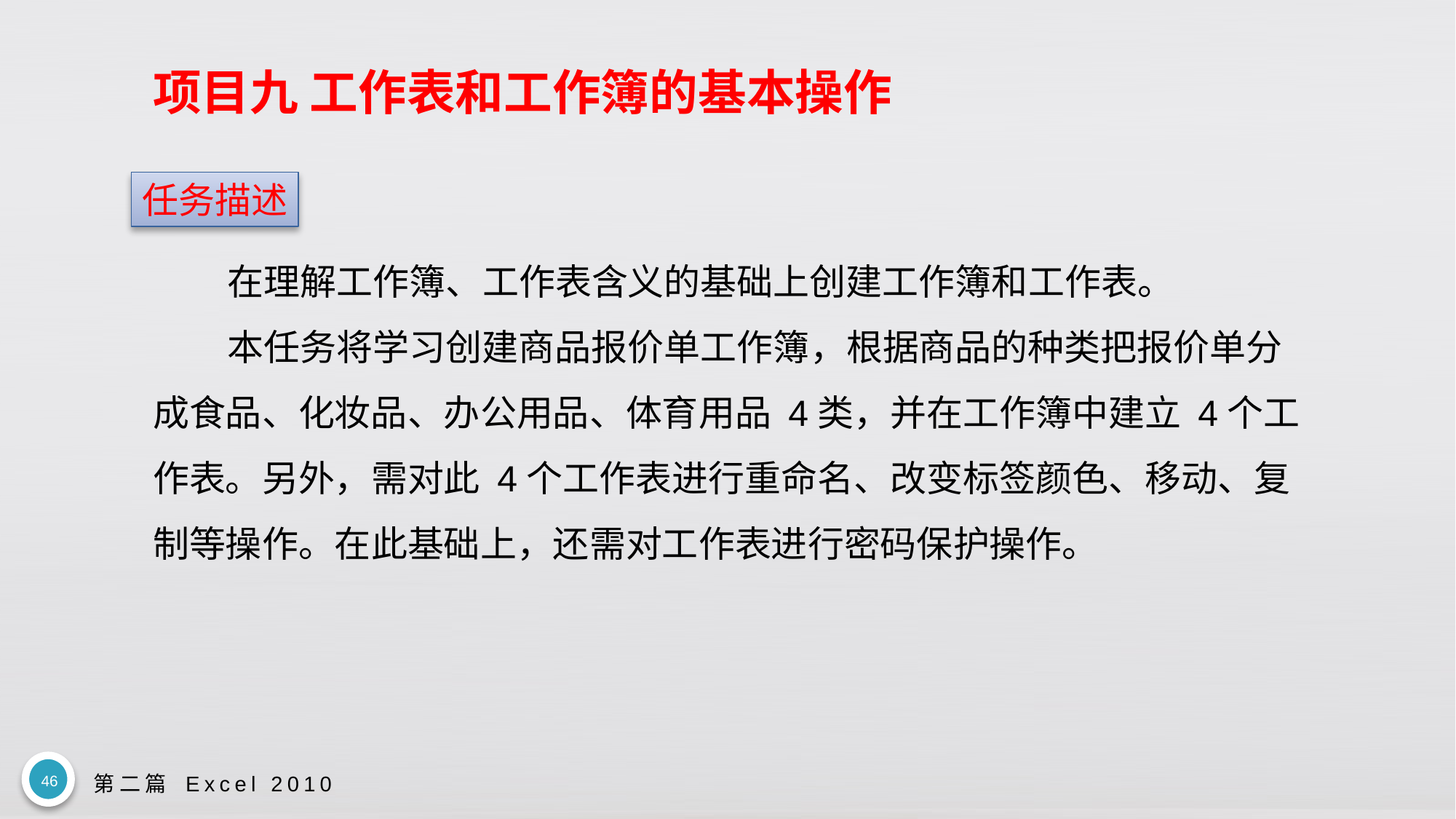

# 项目九 工作表和工作簿的基本操作
任务描述
在理解工作簿、工作表含义的基础上创建工作簿和工作表。
本任务将学习创建商品报价单工作簿，根据商品的种类把报价单分成食品、化妆品、办公用品、体育用品 4类，并在工作簿中建立 4个工作表。另外，需对此 4个工作表进行重命名、改变标签颜色、移动、复制等操作。在此基础上，还需对工作表进行密码保护操作。
46